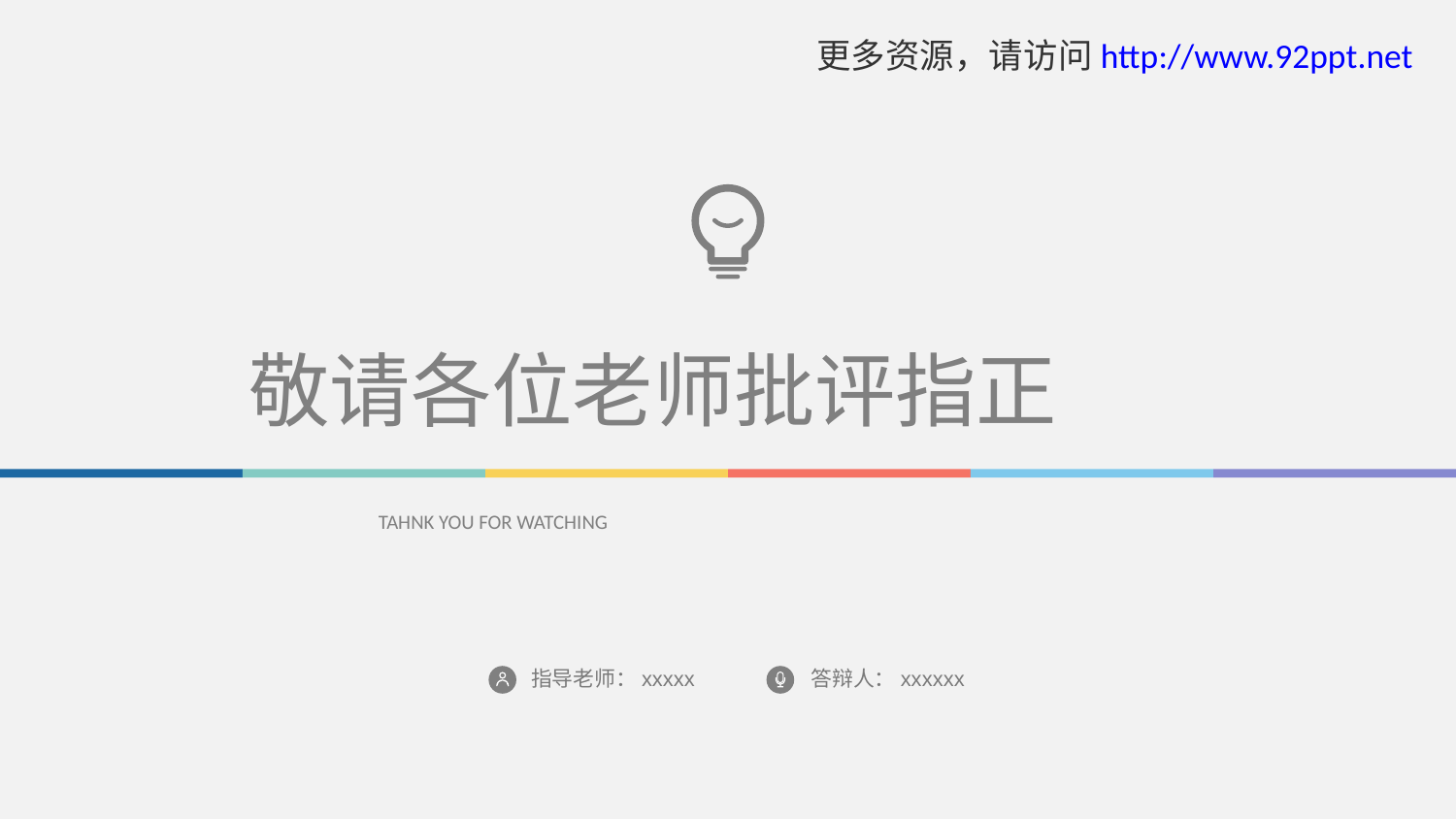

更多资源，请访问http://www.92ppt.net

敬请各位老师批评指正

TAHNK YOU FOR WATCHING
指导老师：xxxxx
答辩人：xxxxxx